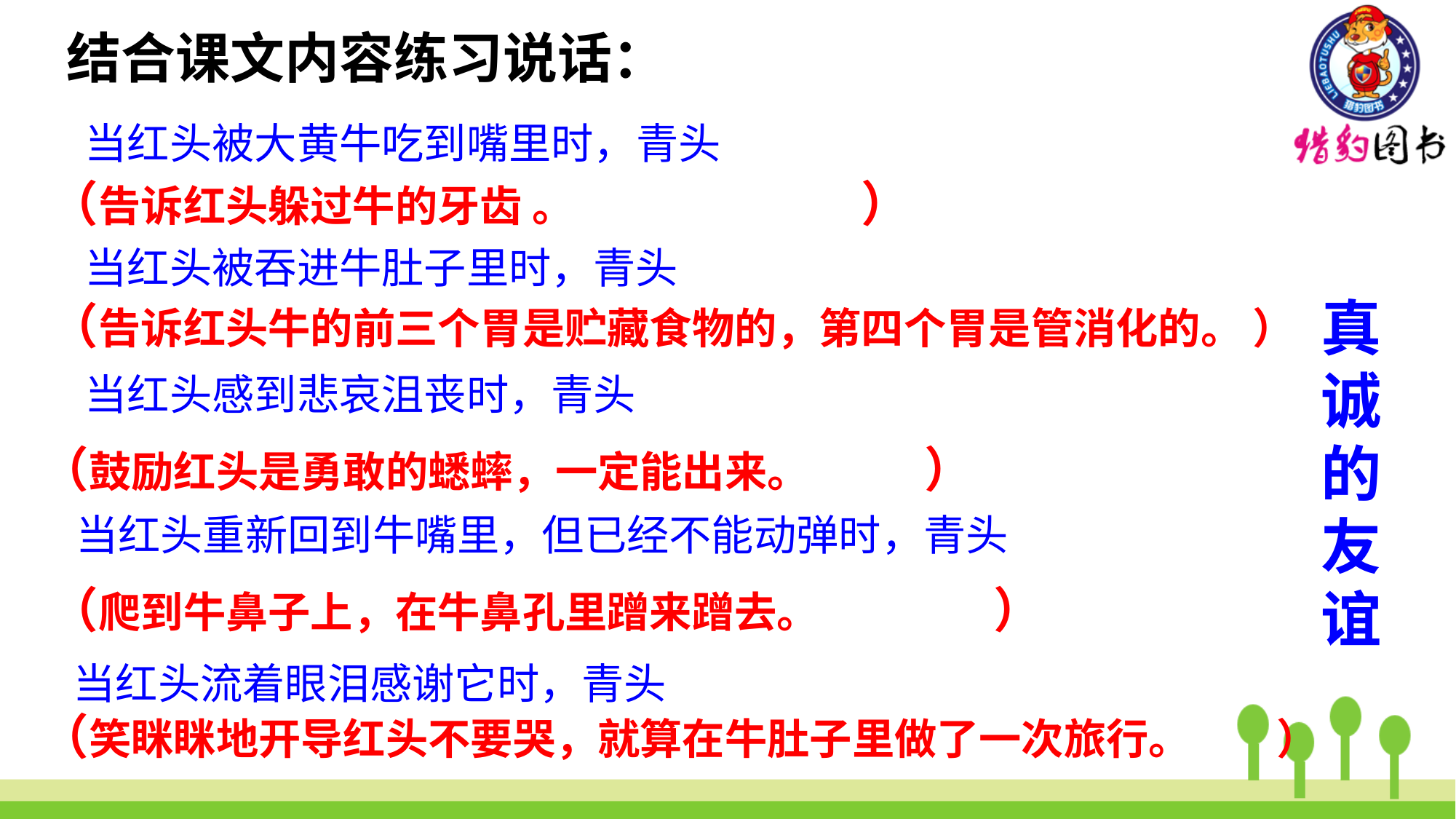

结合课文内容练习说话：
       当红头被大黄牛吃到嘴里时，青头
（告诉红头躲过牛的牙齿 。                                   ）
       当红头被吞进牛肚子里时，青头
（告诉红头牛的前三个胃是贮藏食物的，第四个胃是管消化的。 ）
真诚的友谊
       当红头感到悲哀沮丧时，青头
（鼓励红头是勇敢的蟋蟀，一定能出来。              ）
       当红头重新回到牛嘴里，但已经不能动弹时，青头
（爬到牛鼻子上，在牛鼻孔里蹭来蹭去。                ）
       当红头流着眼泪感谢它时，青头
（笑眯眯地开导红头不要哭，就算在牛肚子里做了一次旅行。         ）